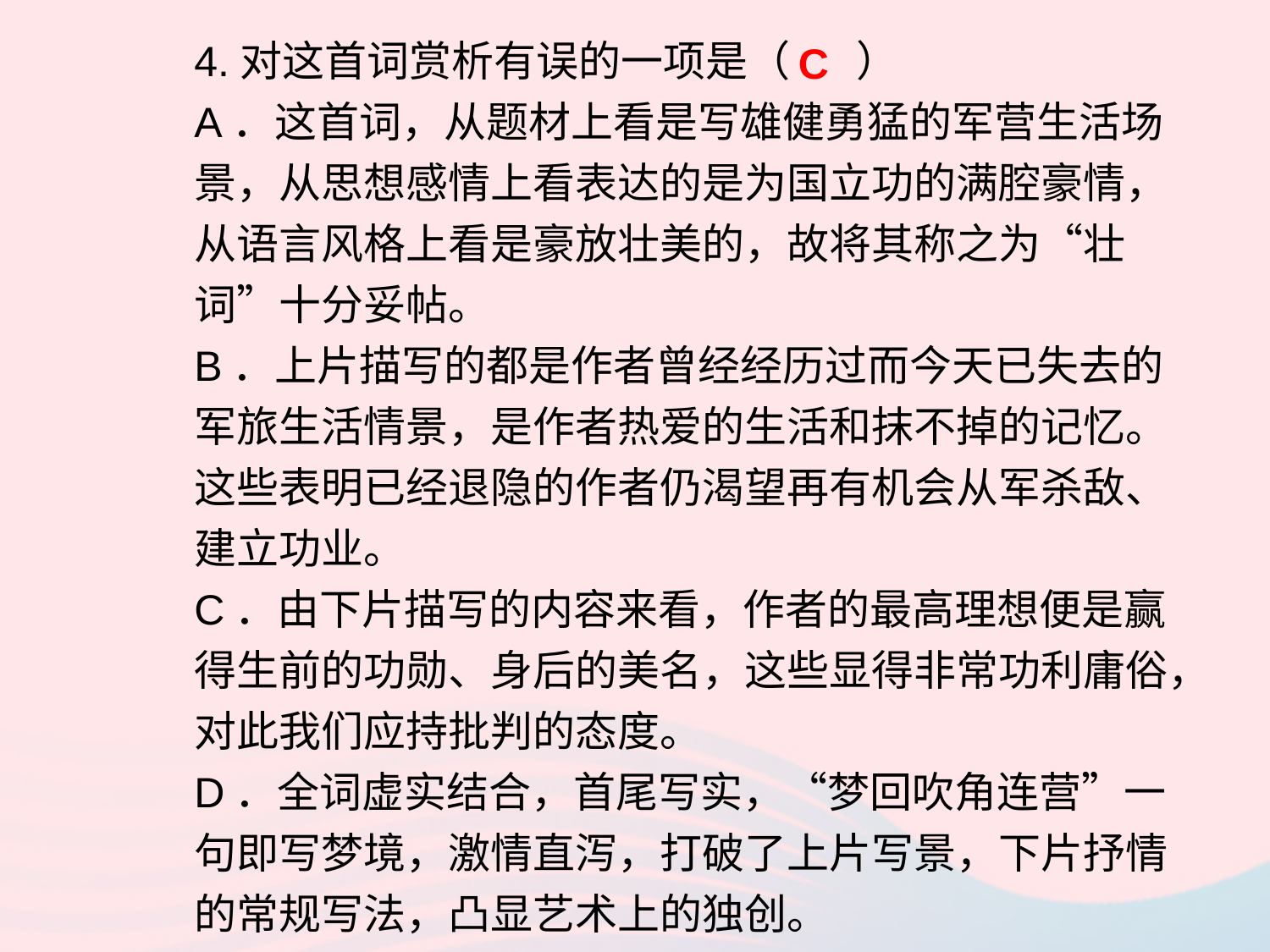

4.对这首词赏析有误的一项是（       ）
A．这首词，从题材上看是写雄健勇猛的军营生活场景，从思想感情上看表达的是为国立功的满腔豪情，从语言风格上看是豪放壮美的，故将其称之为“壮词”十分妥帖。
B．上片描写的都是作者曾经经历过而今天已失去的军旅生活情景，是作者热爱的生活和抹不掉的记忆。这些表明已经退隐的作者仍渴望再有机会从军杀敌、建立功业。
C．由下片描写的内容来看，作者的最高理想便是赢得生前的功勋、身后的美名，这些显得非常功利庸俗，对此我们应持批判的态度。
D．全词虚实结合，首尾写实，“梦回吹角连营”一句即写梦境，激情直泻，打破了上片写景，下片抒情的常规写法，凸显艺术上的独创。
C